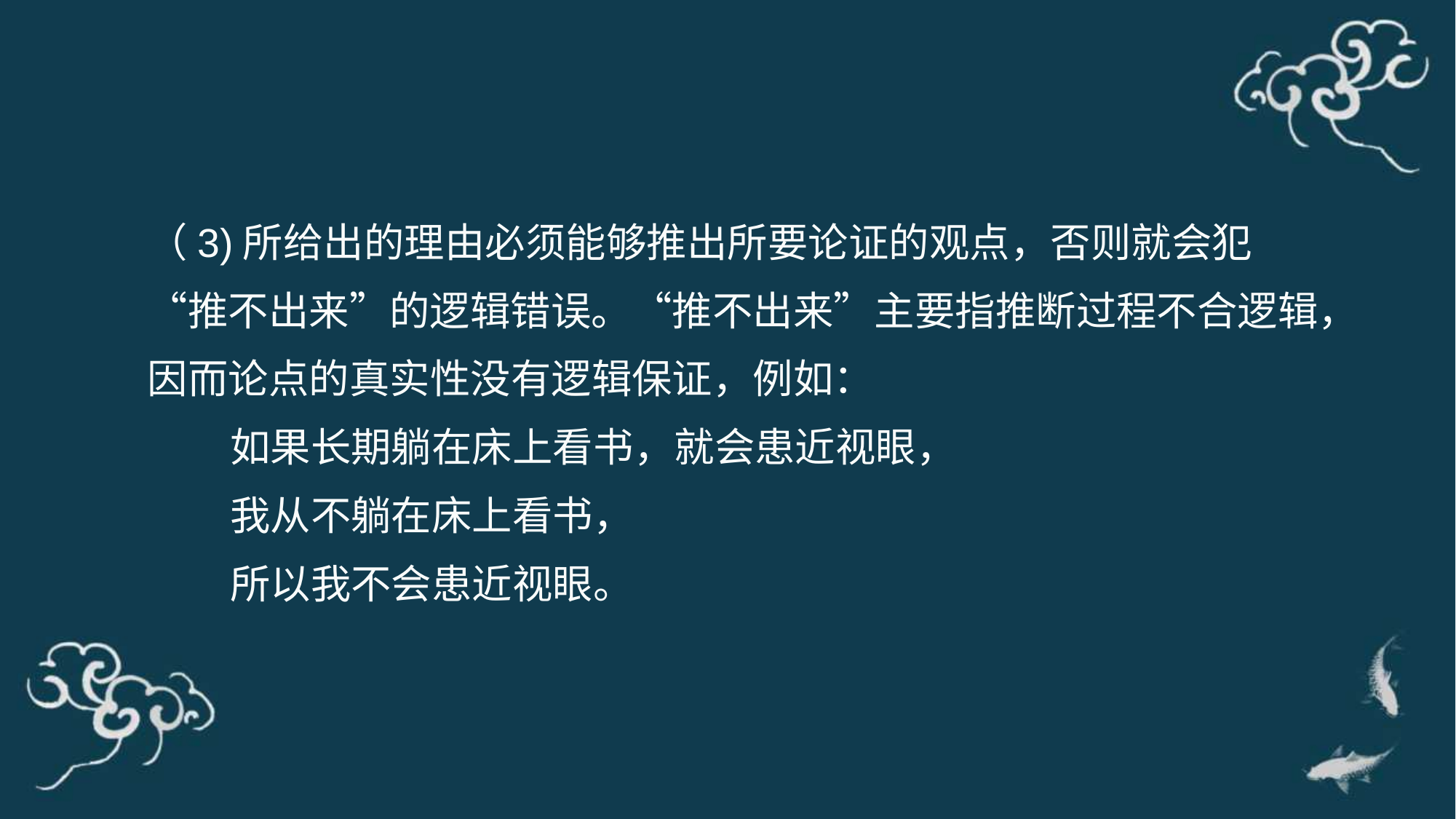

（3)所给出的理由必须能够推出所要论证的观点，否则就会犯“推不出来”的逻辑错误。“推不出来”主要指推断过程不合逻辑，因而论点的真实性没有逻辑保证，例如：
        如果长期躺在床上看书，就会患近视眼，
        我从不躺在床上看书，
        所以我不会患近视眼。